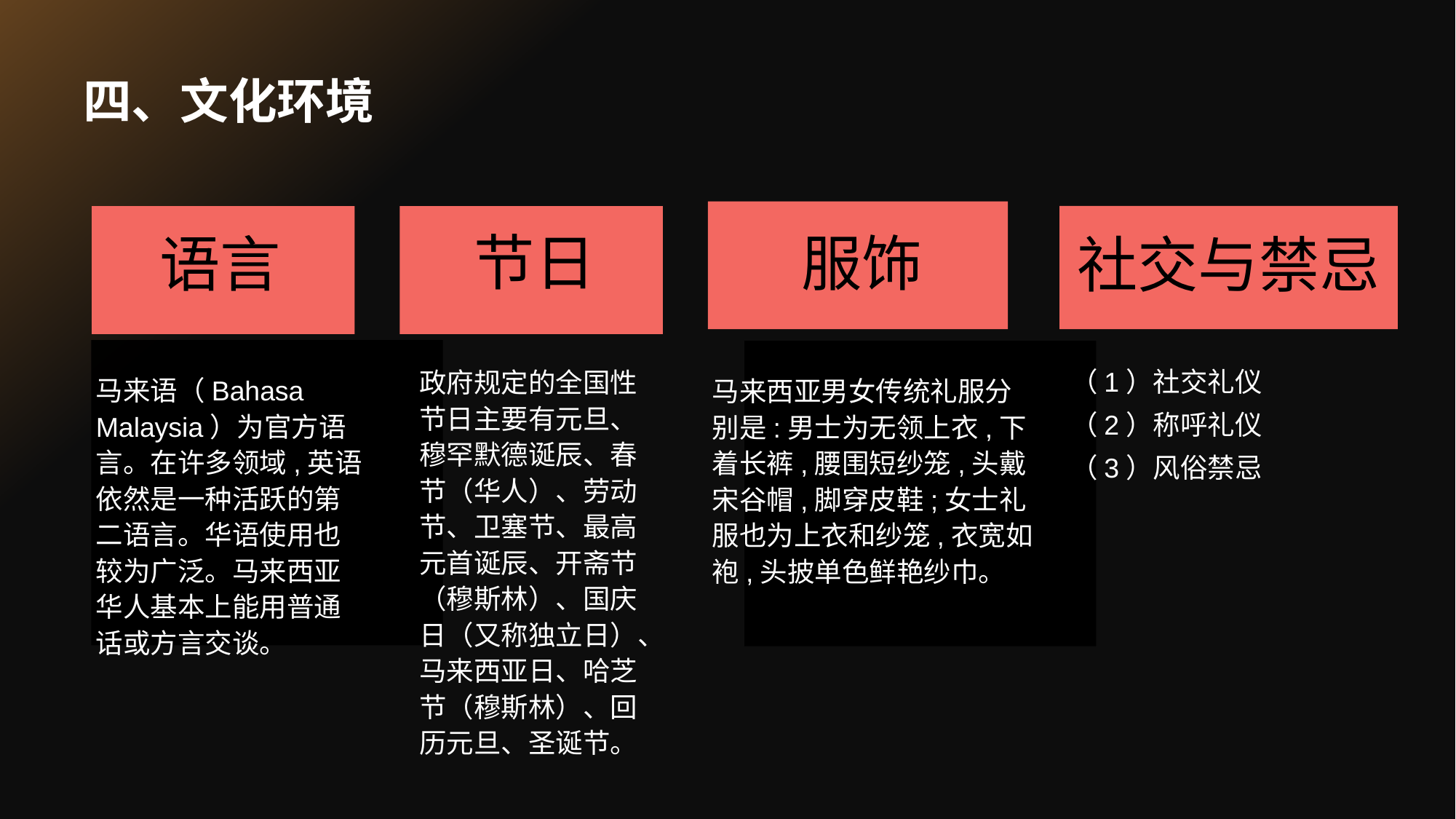

# 四、文化环境

节日
服饰
语言

社交与禁忌

（1）社交礼仪
（2）称呼礼仪
（3）风俗禁忌
政府规定的全国性节日主要有元旦、穆罕默德诞辰、春节（华人）、劳动节、卫塞节、最高元首诞辰、开斋节（穆斯林）、国庆日（又称独立日）、马来西亚日、哈芝节（穆斯林）、回历元旦、圣诞节。
马来语（Bahasa Malaysia）为官方语言。在许多领域,英语依然是一种活跃的第二语言。华语使用也较为广泛。马来西亚华人基本上能用普通话或方言交谈。
马来西亚男女传统礼服分别是:男士为无领上衣,下着长裤,腰围短纱笼,头戴宋谷帽,脚穿皮鞋;女士礼服也为上衣和纱笼,衣宽如袍,头披单色鲜艳纱巾。